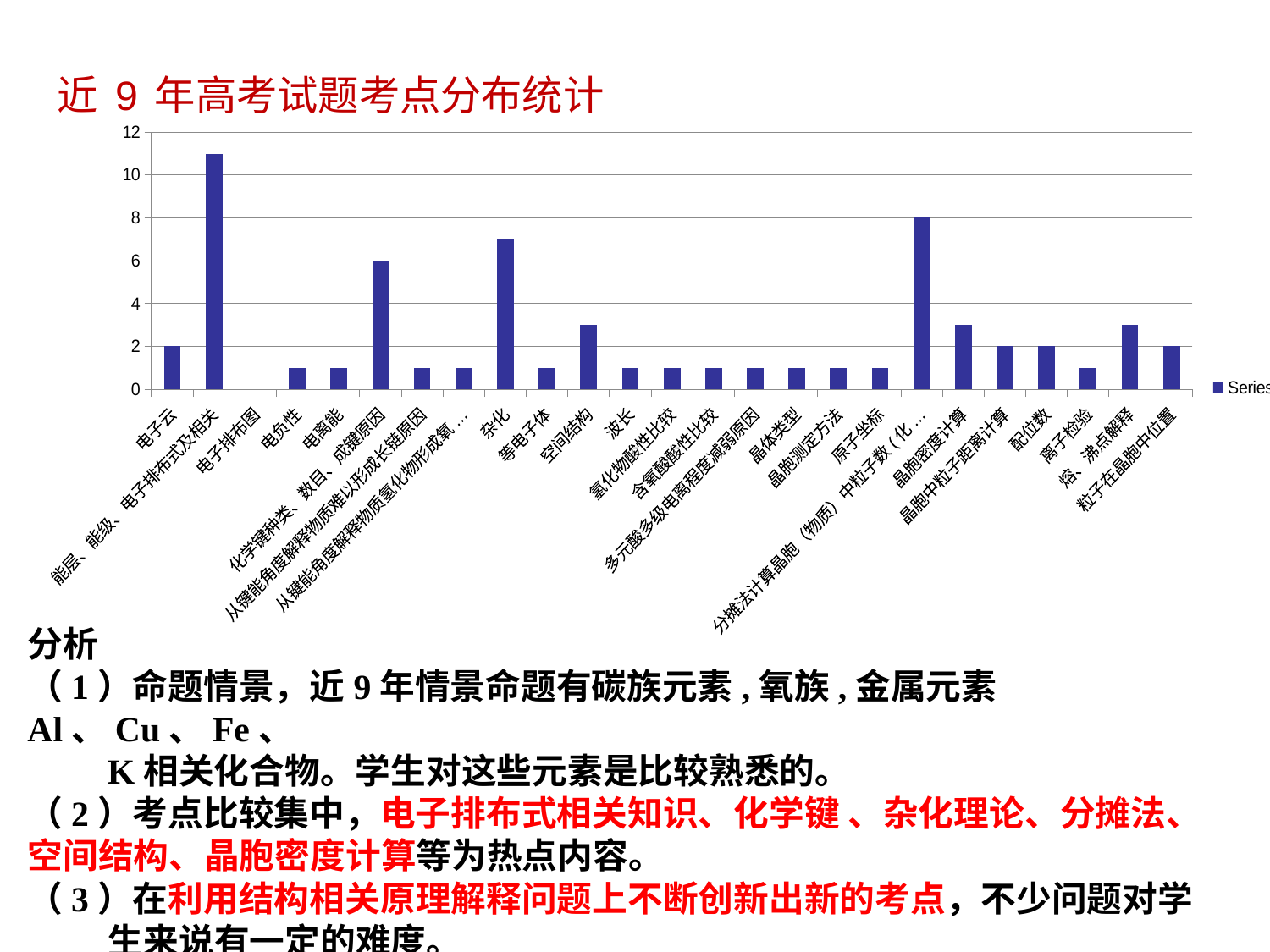

近9年高考试题考点分布统计

### Chart

| Category |  |
|---|---|
| 电子云 | 2.0 |
| 能层、能级、电子排布式及相关 | 11.0 |
| 电子排布图 | None |
| 电负性 | 1.0 |
| 电离能 | 1.0 |
| 化学键种类、数目、成键原因 | 6.0 |
| 从键能角度解释物质难以形成长链原因 | 1.0 |
| 从键能角度解释物质氢化物形成氧化物原因 | 1.0 |
| 杂化 | 7.0 |
| 等电子体 | 1.0 |
| 空间结构 | 3.0 |
| 波长 | 1.0 |
| 氢化物酸性比较 | 1.0 |
| 含氧酸酸性比较 | 1.0 |
| 多元酸多级电离程度减弱原因 | 1.0 |
| 晶体类型 | 1.0 |
| 晶胞测定方法 | 1.0 |
| 原子坐标 | 1.0 |
| 分摊法计算晶胞（物质）中粒子数(化学组成） | 8.0 |
| 晶胞密度计算 | 3.0 |
| 晶胞中粒子距离计算 | 2.0 |
| 配位数 | 2.0 |
| 离子检验 | 1.0 |
| 熔、沸点解释 | 3.0 |
| 粒子在晶胞中位置 | 2.0 |
分析
（1）命题情景，近9年情景命题有碳族元素,氧族,金属元素Al、Cu、Fe、
         K相关化合物。学生对这些元素是比较熟悉的。
（2）考点比较集中，电子排布式相关知识、化学键 、杂化理论、分摊法、空间结构、晶胞密度计算等为热点内容。
（3）在利用结构相关原理解释问题上不断创新出新的考点，不少问题对学
         生来说有一定的难度。